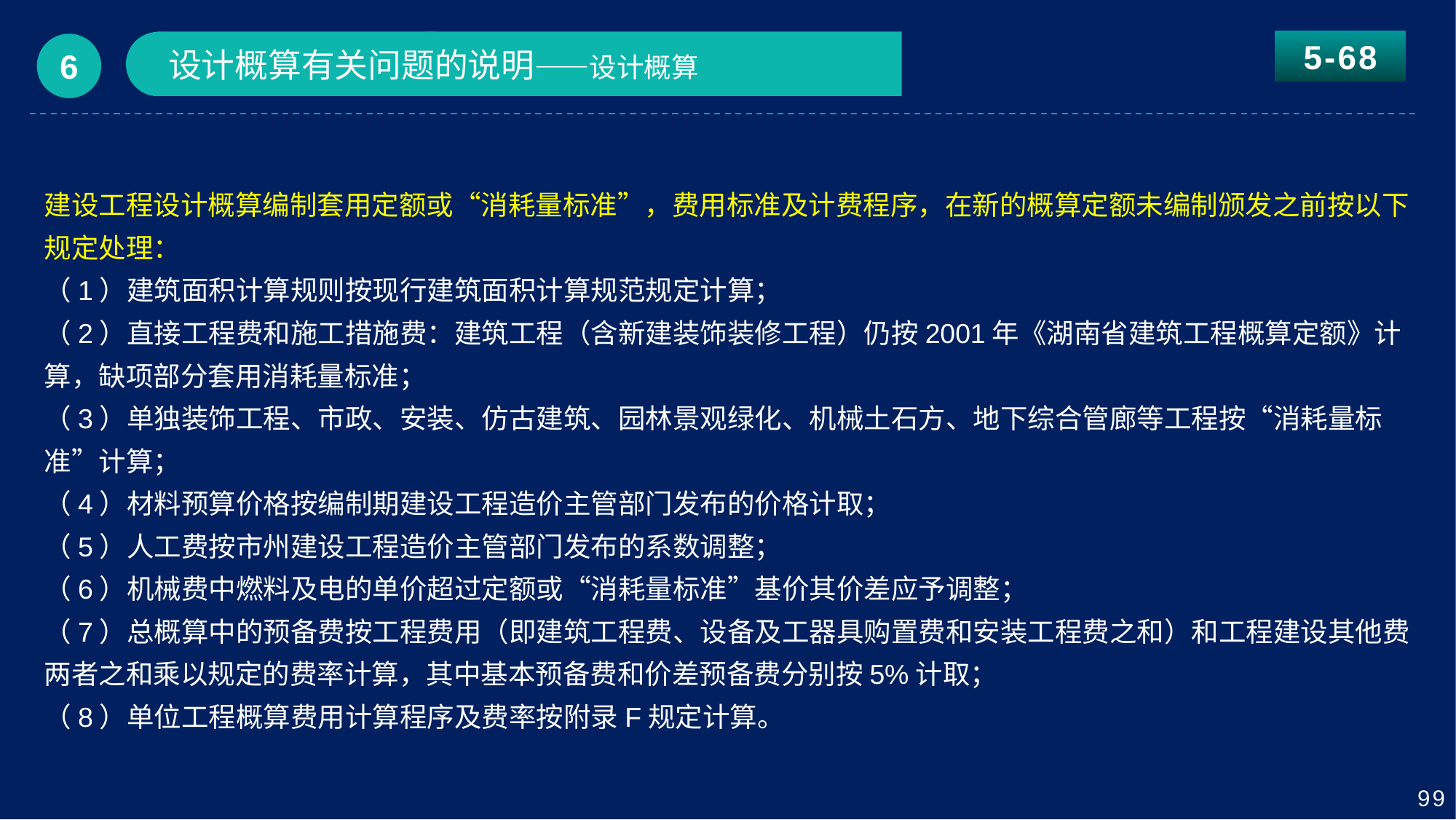

5-68
设计概算有关问题的说明——设计概算

6
建设工程设计概算编制套用定额或“消耗量标准”，费用标准及计费程序，在新的概算定额未编制颁发之前按以下规定处理：
（1）建筑面积计算规则按现行建筑面积计算规范规定计算；
（2）直接工程费和施工措施费：建筑工程（含新建装饰装修工程）仍按2001年《湖南省建筑工程概算定额》计算，缺项部分套用消耗量标准；
（3）单独装饰工程、市政、安装、仿古建筑、园林景观绿化、机械土石方、地下综合管廊等工程按“消耗量标准”计算；
（4）材料预算价格按编制期建设工程造价主管部门发布的价格计取；
（5）人工费按市州建设工程造价主管部门发布的系数调整；
（6）机械费中燃料及电的单价超过定额或“消耗量标准”基价其价差应予调整；
（7）总概算中的预备费按工程费用（即建筑工程费、设备及工器具购置费和安装工程费之和）和工程建设其他费两者之和乘以规定的费率计算，其中基本预备费和价差预备费分别按5%计取；
（8）单位工程概算费用计算程序及费率按附录F规定计算。
99